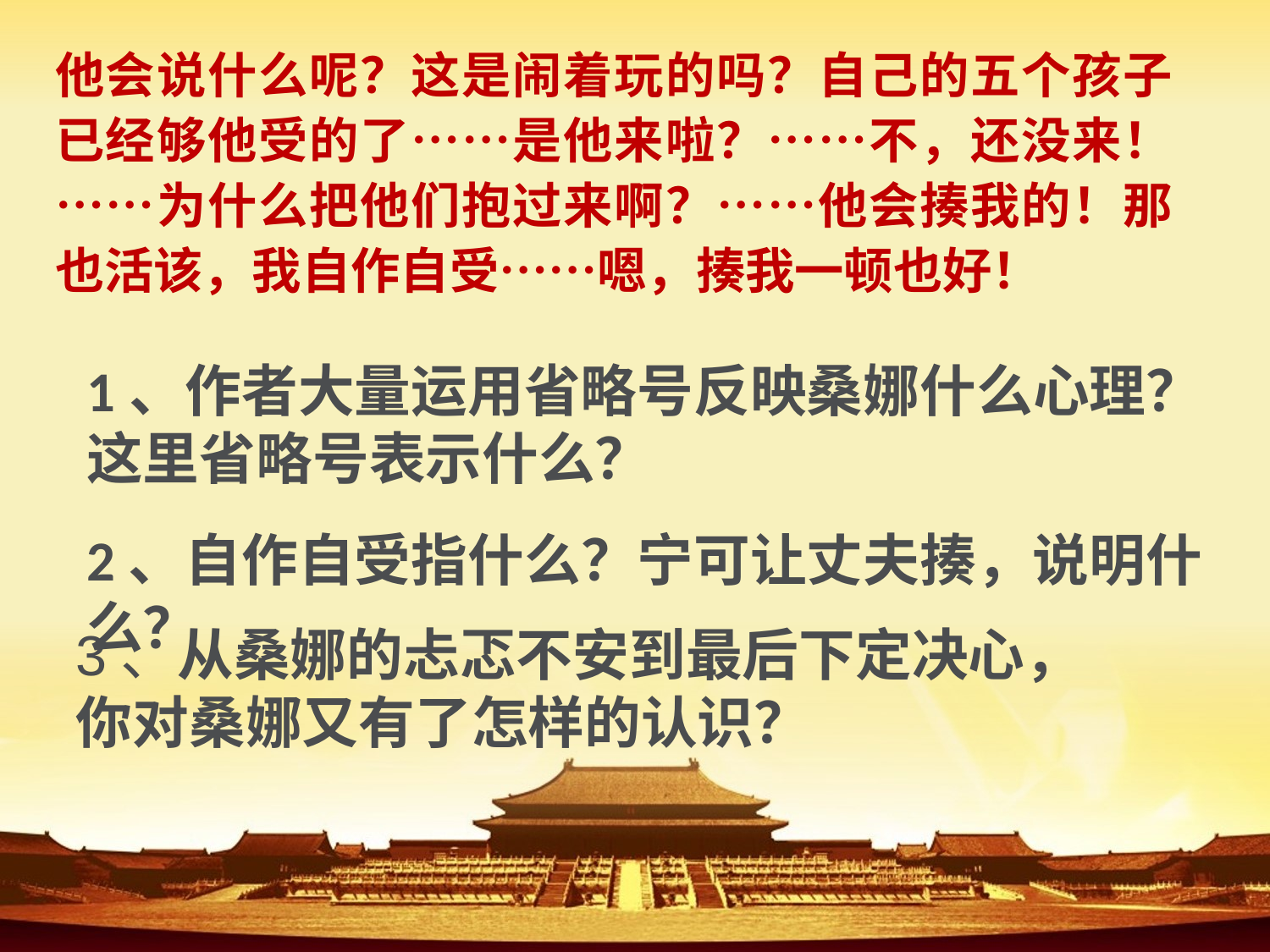

他会说什么呢？这是闹着玩的吗？自己的五个孩子已经够他受的了……是他来啦？……不，还没来！……为什么把他们抱过来啊？……他会揍我的！那也活该，我自作自受……嗯，揍我一顿也好！
1、作者大量运用省略号反映桑娜什么心理？
这里省略号表示什么？
2、自作自受指什么？宁可让丈夫揍，说明什么？
3、从桑娜的忐忑不安到最后下定决心，你对桑娜又有了怎样的认识？